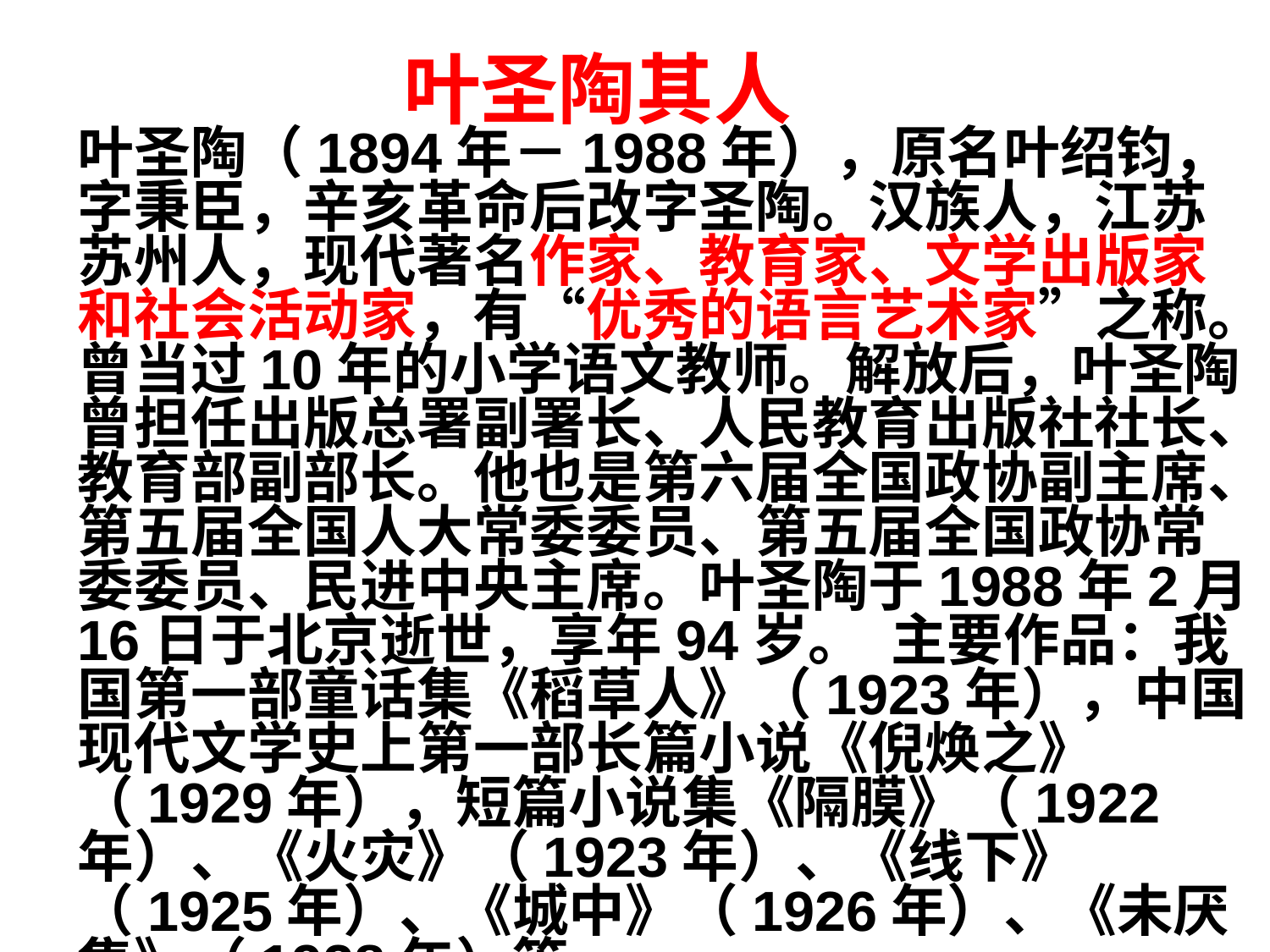

# 叶圣陶其人
         叶圣陶（1894年－1988年），原名叶绍钧，字秉臣，辛亥革命后改字圣陶。汉族人，江苏苏州人，现代著名作家、教育家、文学出版家和社会活动家，有“优秀的语言艺术家”之称。曾当过10年的小学语文教师。解放后，叶圣陶曾担任出版总署副署长、人民教育出版社社长、教育部副部长。他也是第六届全国政协副主席、第五届全国人大常委委员、第五届全国政协常委委员、民进中央主席。叶圣陶于1988年2月16日于北京逝世，享年94岁。  主要作品：我国第一部童话集《稻草人》（1923年），中国现代文学史上第一部长篇小说《倪焕之》（1929年），短篇小说集《隔膜》（1922年）、《火灾》（1923年）、《线下》（1925年）、《城中》（1926年）、《未厌集》（1928年）等。